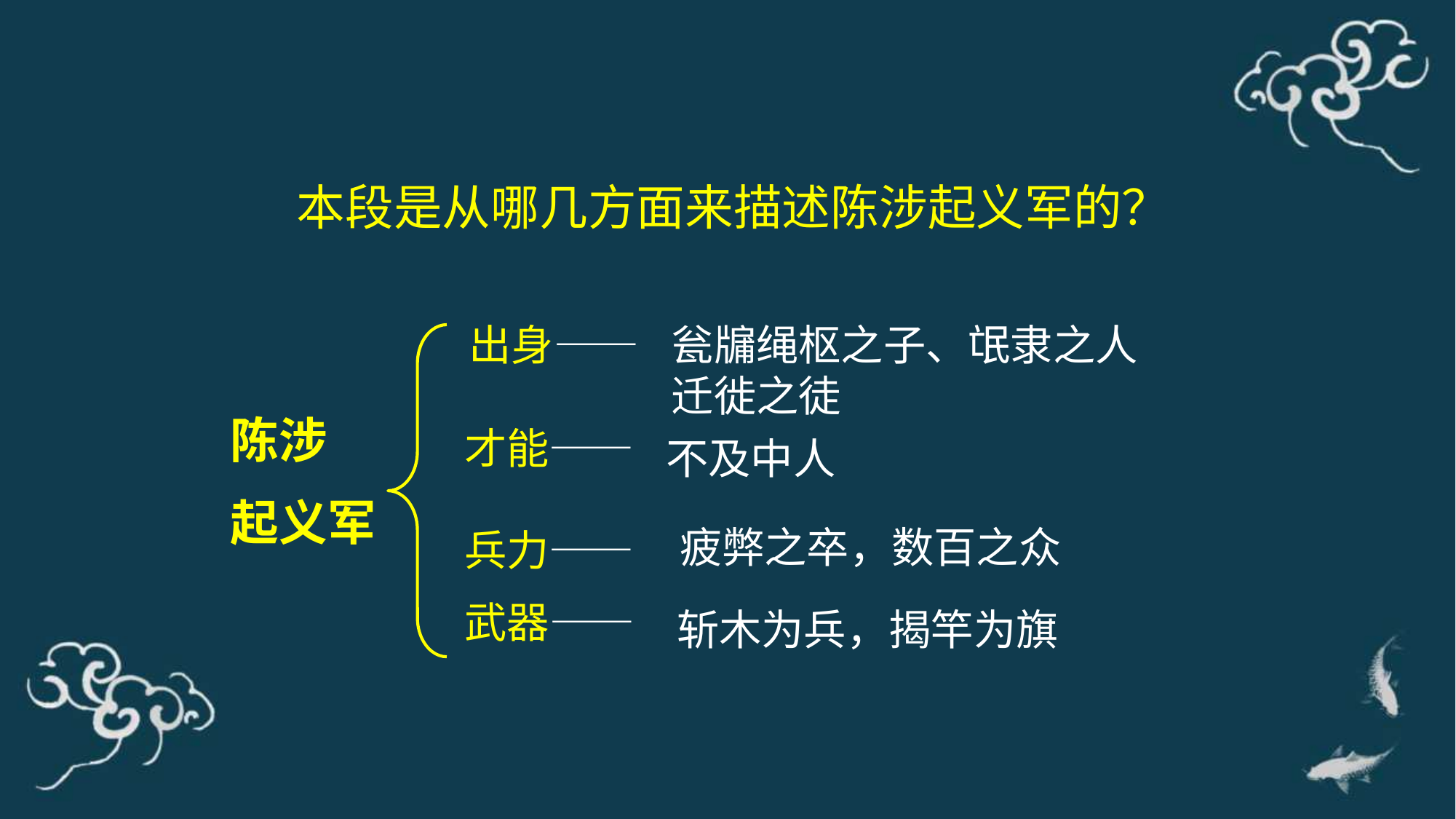

本段是从哪几方面来描述陈涉起义军的？
  出身——

  才能——

  兵力——
  武器——
瓮牖绳枢之子、氓隶之人
迁徙之徒

陈涉
起义军
不及中人
疲弊之卒，数百之众
斩木为兵，揭竿为旗